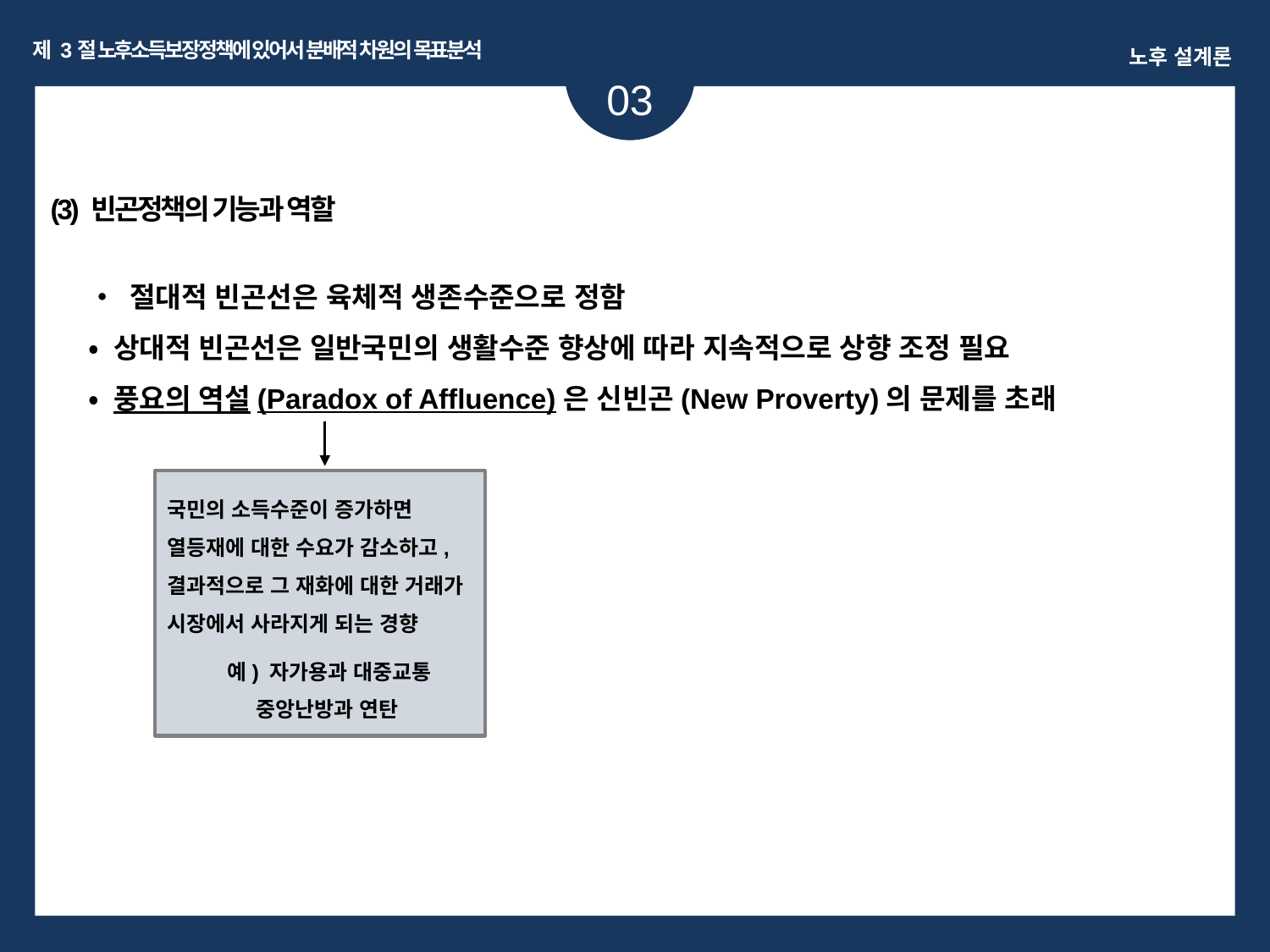

제 3절 노후소득보장정책에 있어서 분배적 차원의 목표분석
노후 설계론
03
ㅏㅏ
(3) 빈곤정책의 기능과 역할
• 절대적 빈곤선은 육체적 생존수준으로 정함
• 상대적 빈곤선은 일반국민의 생활수준 향상에 따라 지속적으로 상향 조정 필요
• 풍요의 역설(Paradox of Affluence)은 신빈곤(New Proverty)의 문제를 초래

국민의 소득수준이 증가하면 열등재에 대한 수요가 감소하고, 결과적으로 그 재화에 대한 거래가 시장에서 사라지게 되는 경향
예) 자가용과 대중교통
    중앙난방과 연탄